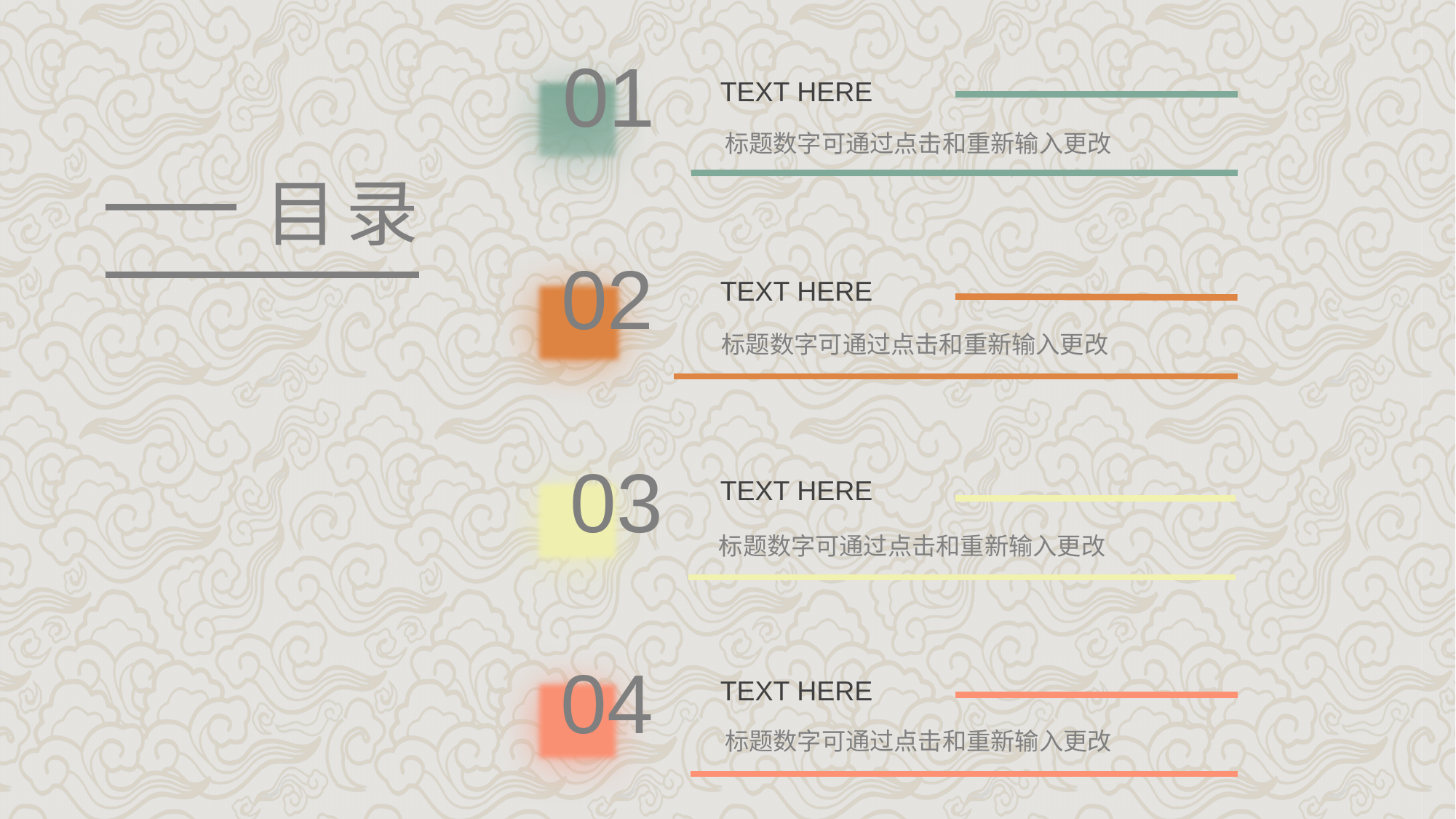

01
TEXT HERE

TEXT HERE
TEXT HERE
TEXT HERE
标题数字可通过点击和重新输入更改
目录
02

标题数字可通过点击和重新输入更改
03

标题数字可通过点击和重新输入更改
04

标题数字可通过点击和重新输入更改